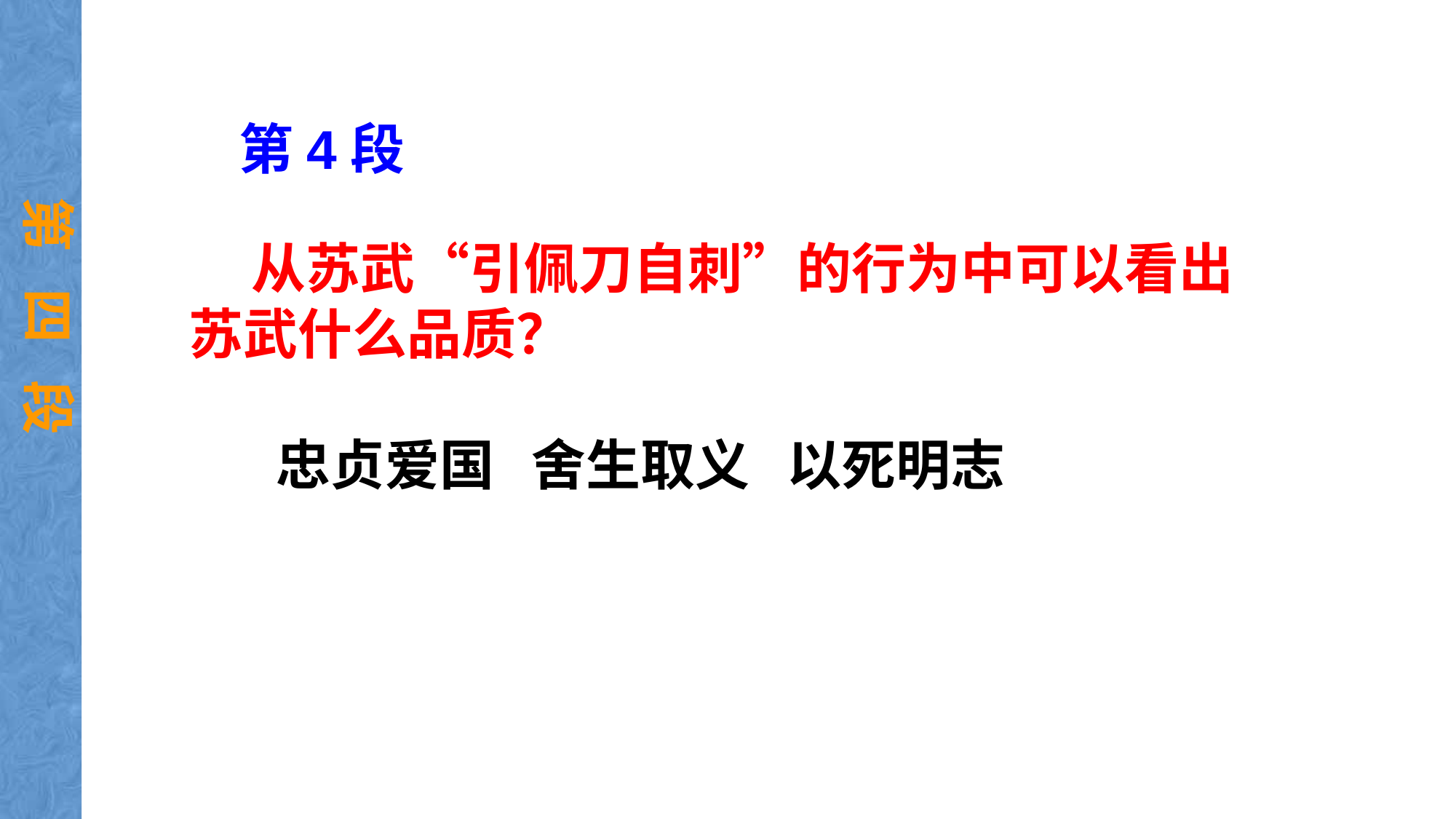

第4段
第   四   段
    从苏武“引佩刀自刺”的行为中可以看出苏武什么品质？

      忠贞爱国   舍生取义   以死明志